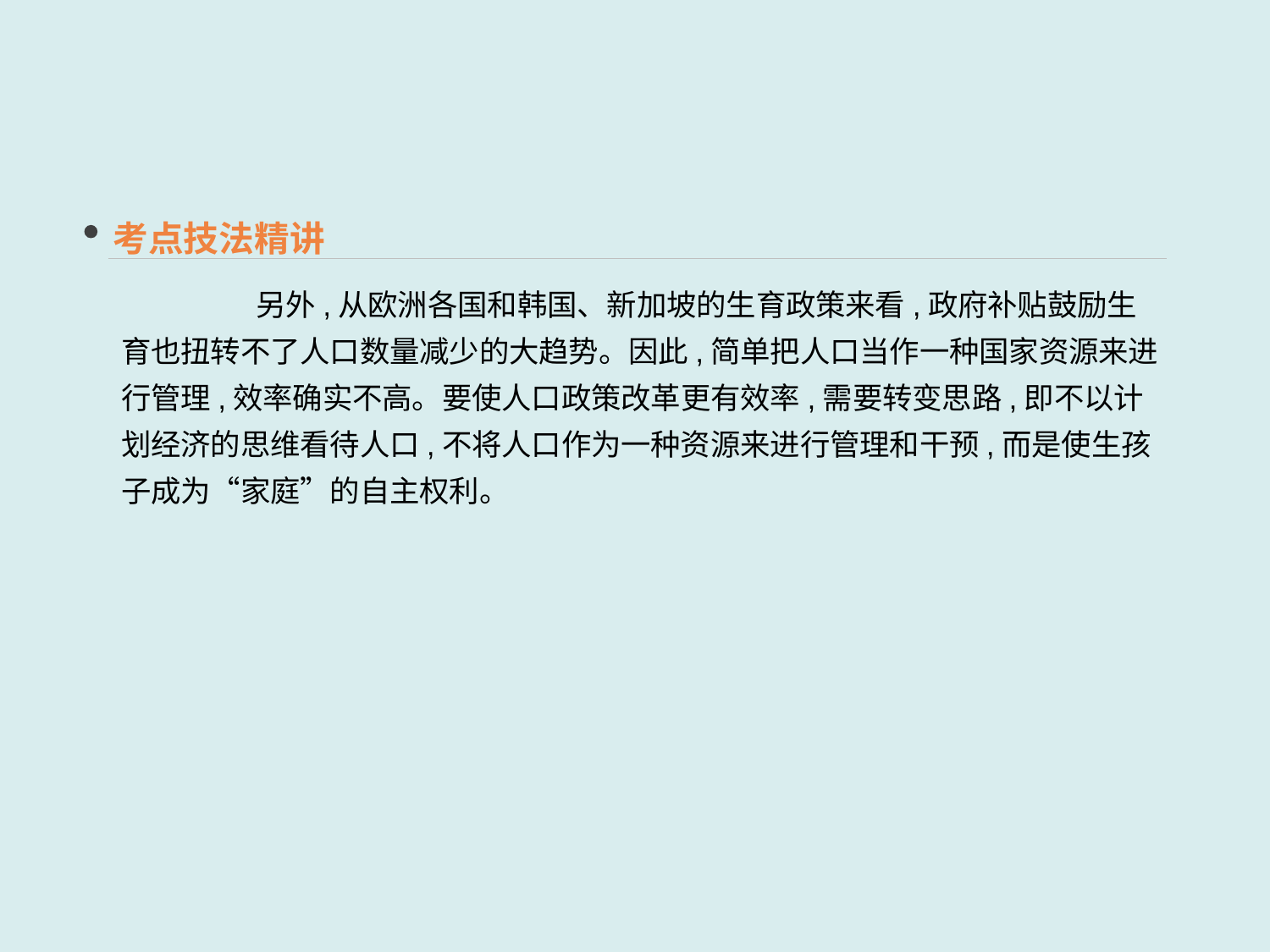

考点技法精讲

另外,从欧洲各国和韩国、新加坡的生育政策来看,政府补贴鼓励生育也扭转不了人口数量减少的大趋势。因此,简单把人口当作一种国家资源来进行管理,效率确实不高。要使人口政策改革更有效率,需要转变思路,即不以计划经济的思维看待人口,不将人口作为一种资源来进行管理和干预,而是使生孩子成为“家庭”的自主权利。